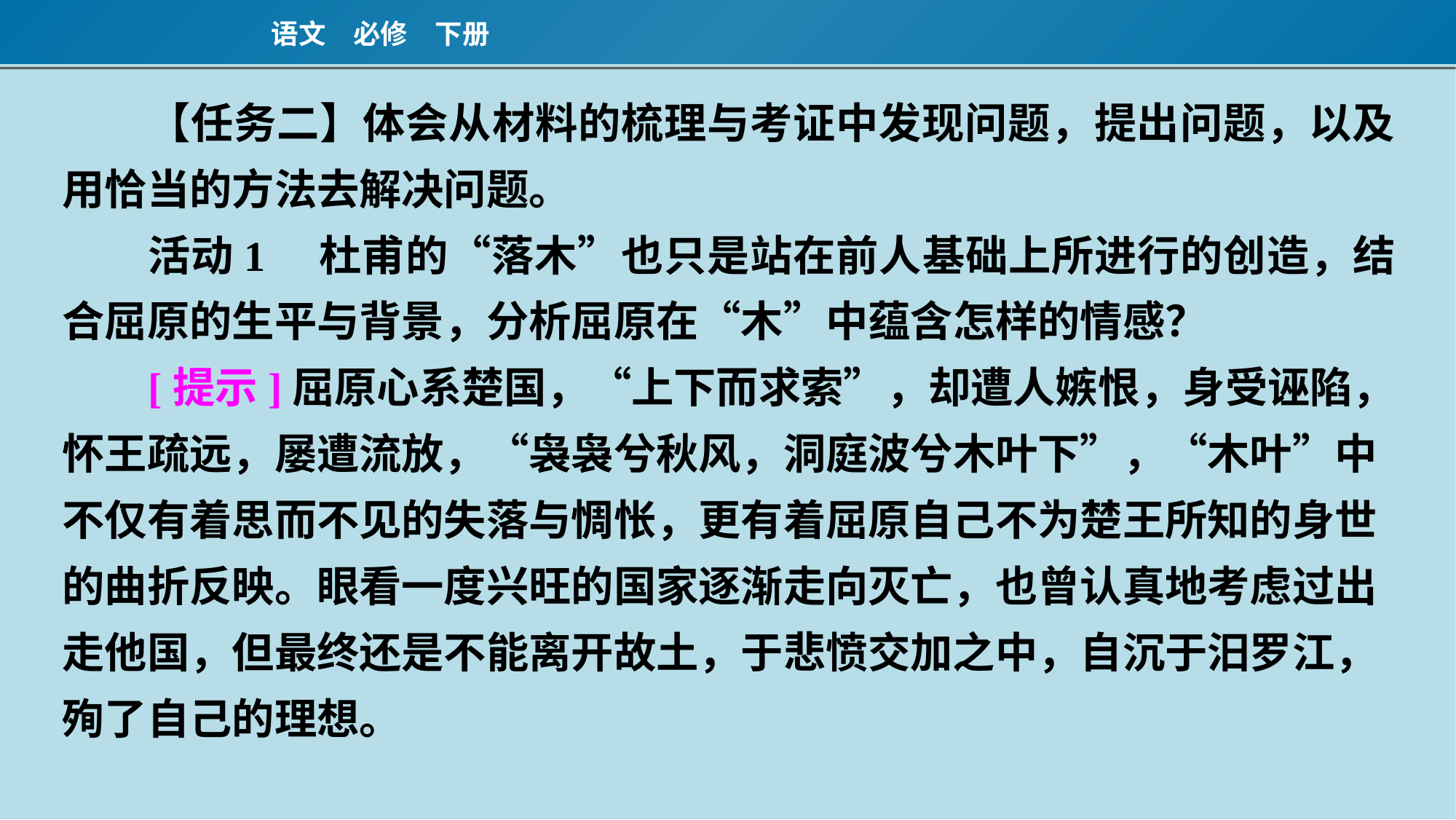

【任务二】体会从材料的梳理与考证中发现问题，提出问题，以及用恰当的方法去解决问题。
活动1　杜甫的“落木”也只是站在前人基础上所进行的创造，结合屈原的生平与背景，分析屈原在“木”中蕴含怎样的情感？
[提示]屈原心系楚国，“上下而求索”，却遭人嫉恨，身受诬陷，怀王疏远，屡遭流放，“袅袅兮秋风，洞庭波兮木叶下”，“木叶”中不仅有着思而不见的失落与惆怅，更有着屈原自己不为楚王所知的身世的曲折反映。眼看一度兴旺的国家逐渐走向灭亡，也曾认真地考虑过出走他国，但最终还是不能离开故土，于悲愤交加之中，自沉于汨罗江，殉了自己的理想。